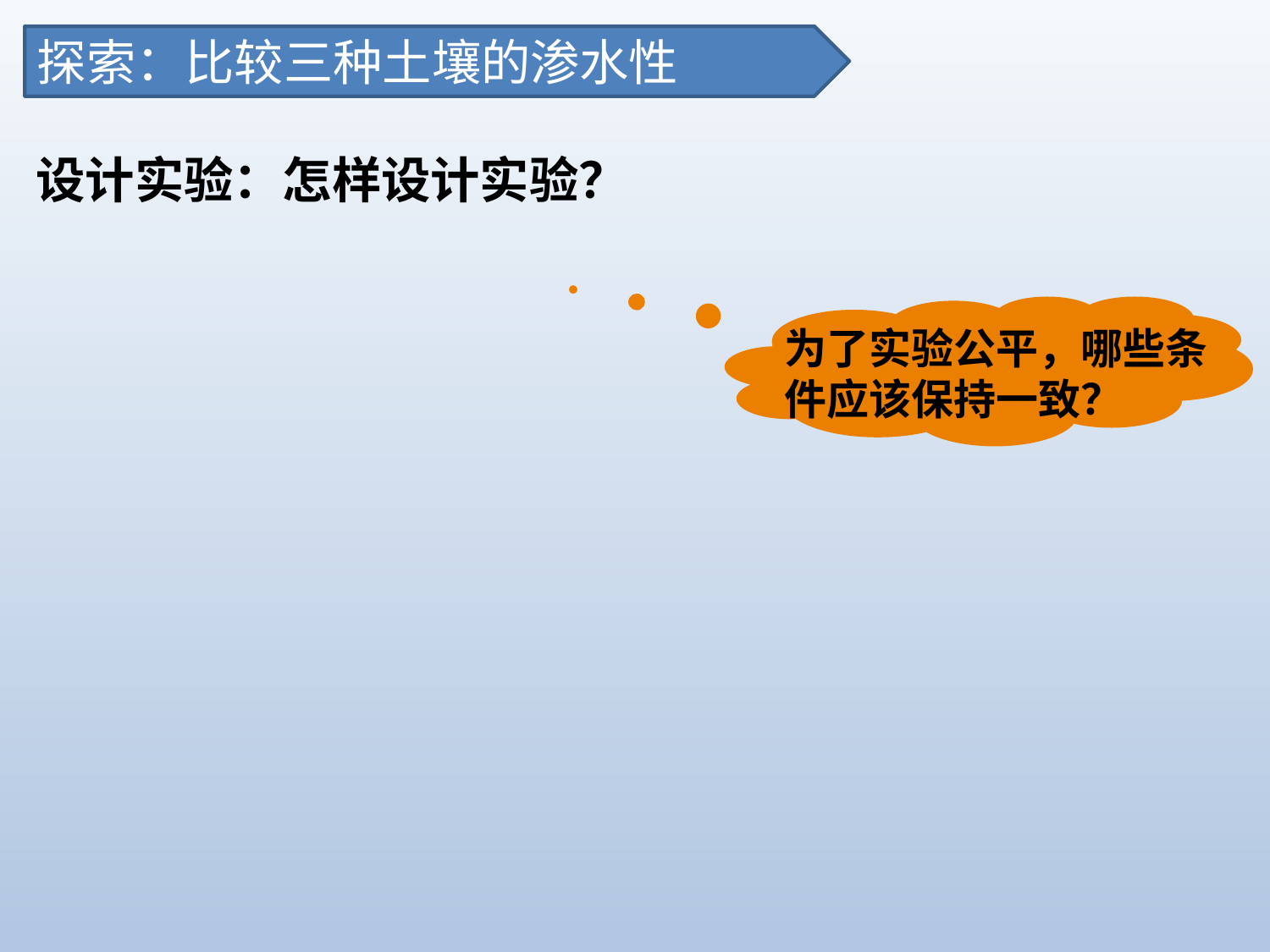

探索：比较三种土壤的渗水性
设计实验：怎样设计实验？

为了实验公平，哪些条件应该保持一致？